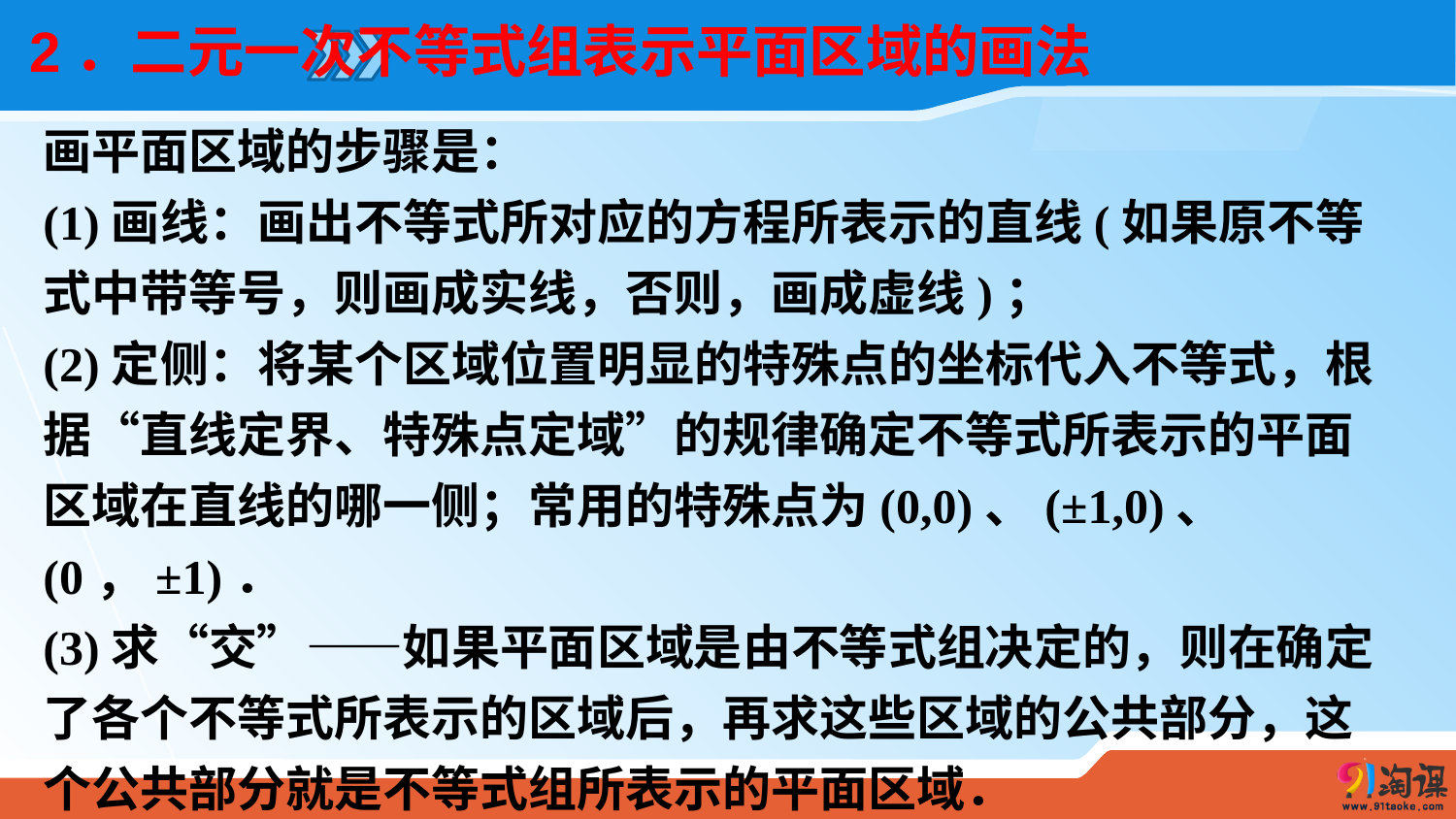

2．二元一次不等式组表示平面区域的画法

画平面区域的步骤是：
(1)画线：画出不等式所对应的方程所表示的直线(如果原不等式中带等号，则画成实线，否则，画成虚线)；
(2)定侧：将某个区域位置明显的特殊点的坐标代入不等式，根据“直线定界、特殊点定域”的规律确定不等式所表示的平面区域在直线的哪一侧；常用的特殊点为(0,0)、(±1,0)、(0，±1)．
(3)求“交”——如果平面区域是由不等式组决定的，则在确定了各个不等式所表示的区域后，再求这些区域的公共部分，这个公共部分就是不等式组所表示的平面区域．